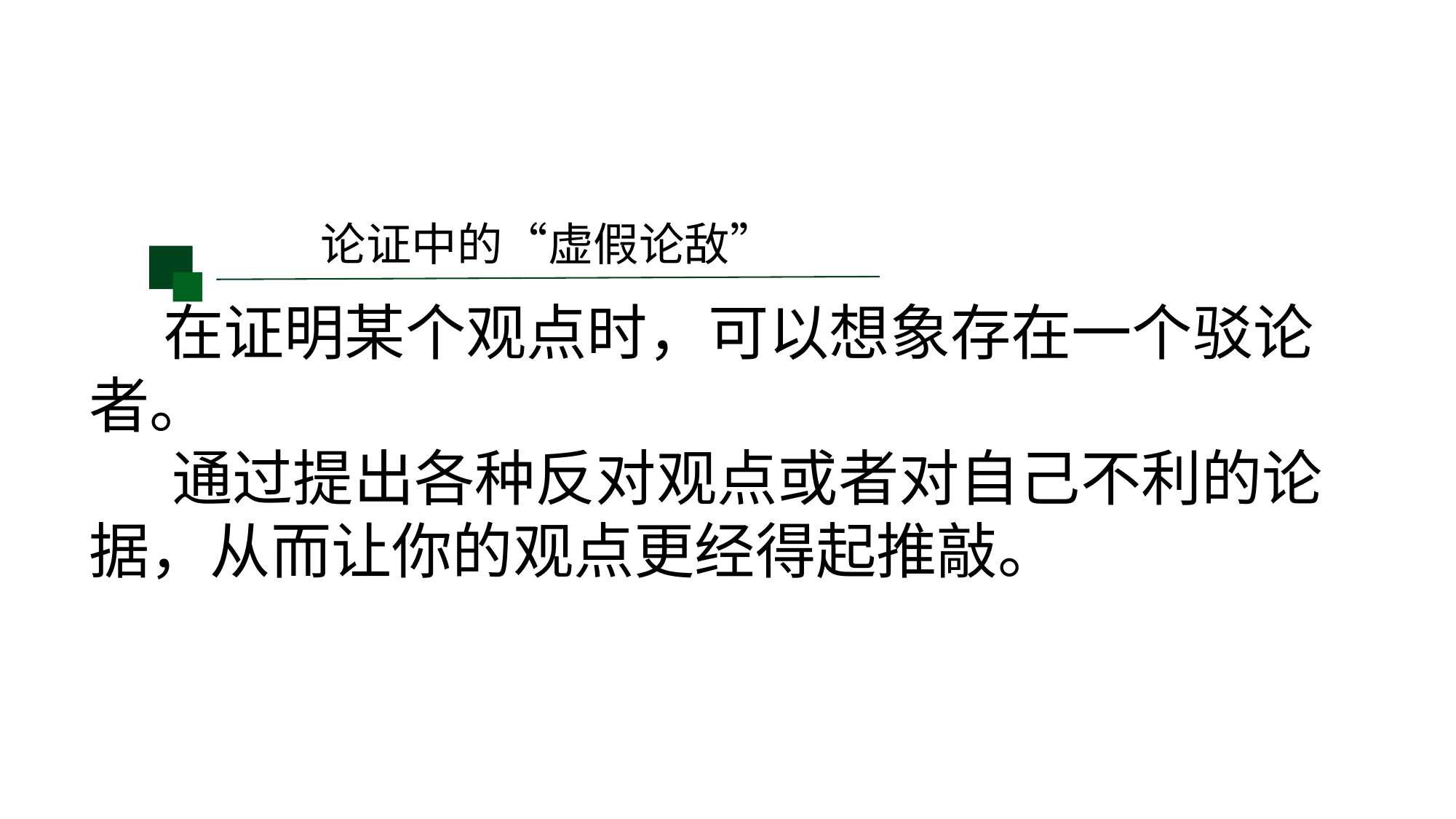

论证中的“虚假论敌”

     在证明某个观点时，可以想象存在一个驳论者。
     通过提出各种反对观点或者对自己不利的论据，从而让你的观点更经得起推敲。